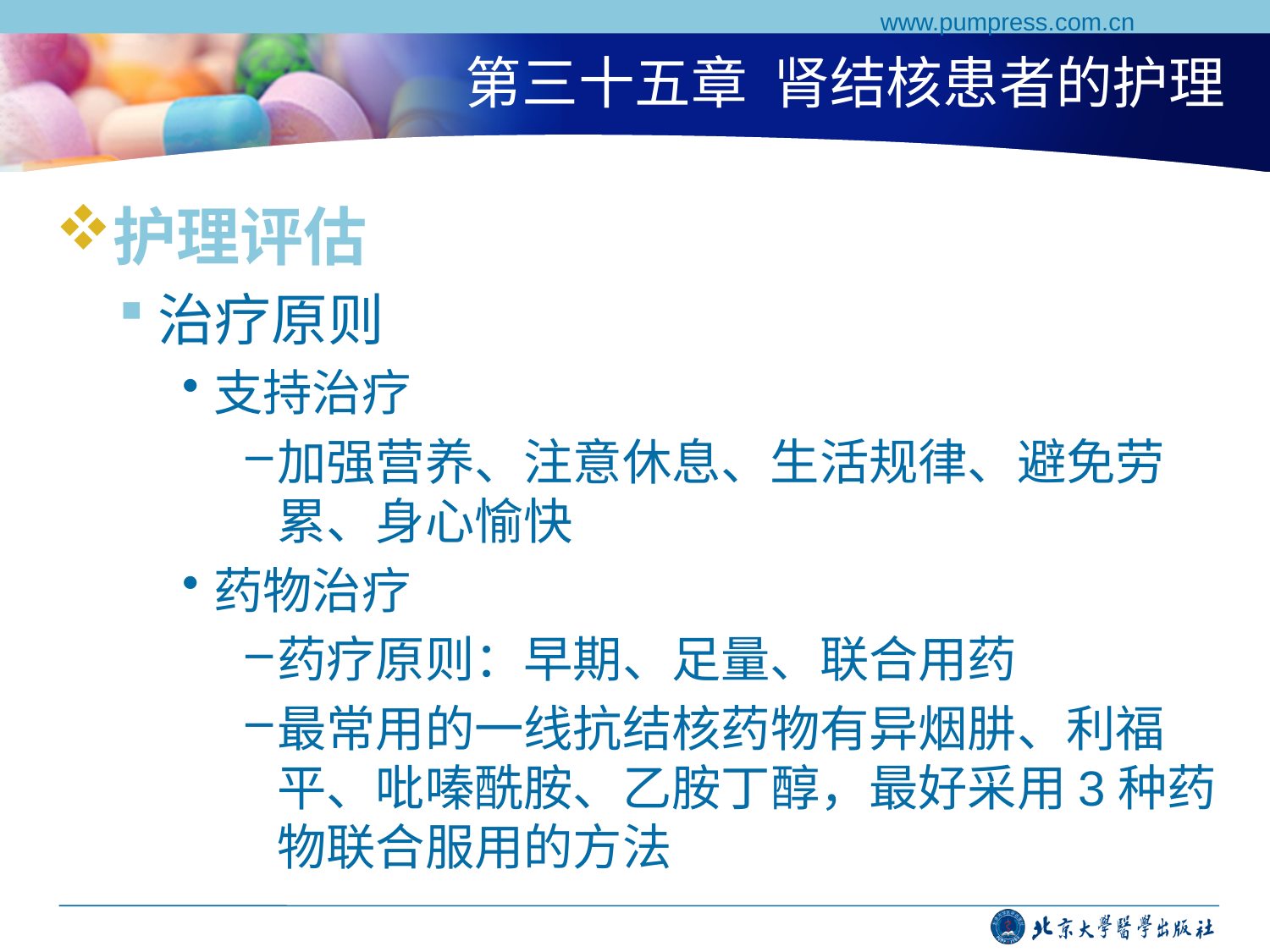

www.pumpress.com.cn
# 第三十五章  肾结核患者的护理
护理评估
治疗原则
支持治疗
加强营养、注意休息、生活规律、避免劳累、身心愉快
药物治疗
药疗原则：早期、足量、联合用药
最常用的一线抗结核药物有异烟肼、利福平、吡嗪酰胺、乙胺丁醇，最好采用3种药物联合服用的方法